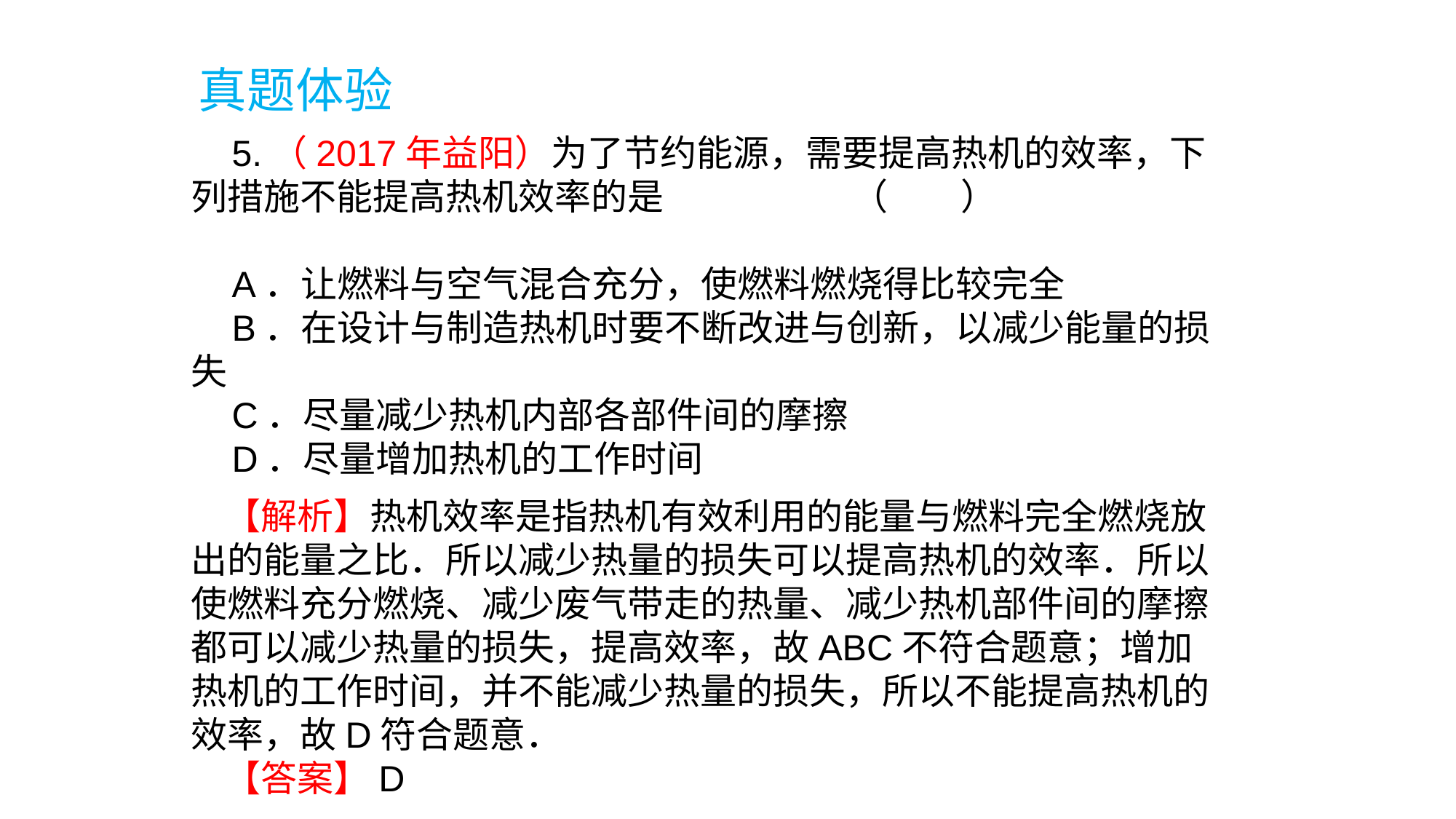

真题体验
    5.（2017年益阳）为了节约能源，需要提高热机的效率，下列措施不能提高热机效率的是                       （　　）

    A．让燃料与空气混合充分，使燃料燃烧得比较完全
    B．在设计与制造热机时要不断改进与创新，以减少能量的损失
    C．尽量减少热机内部各部件间的摩擦
    D．尽量增加热机的工作时间
   【解析】热机效率是指热机有效利用的能量与燃料完全燃烧放出的能量之比．所以减少热量的损失可以提高热机的效率．所以使燃料充分燃烧、减少废气带走的热量、减少热机部件间的摩擦都可以减少热量的损失，提高效率，故ABC不符合题意；增加热机的工作时间，并不能减少热量的损失，所以不能提高热机的效率，故D符合题意．
   【答案】D